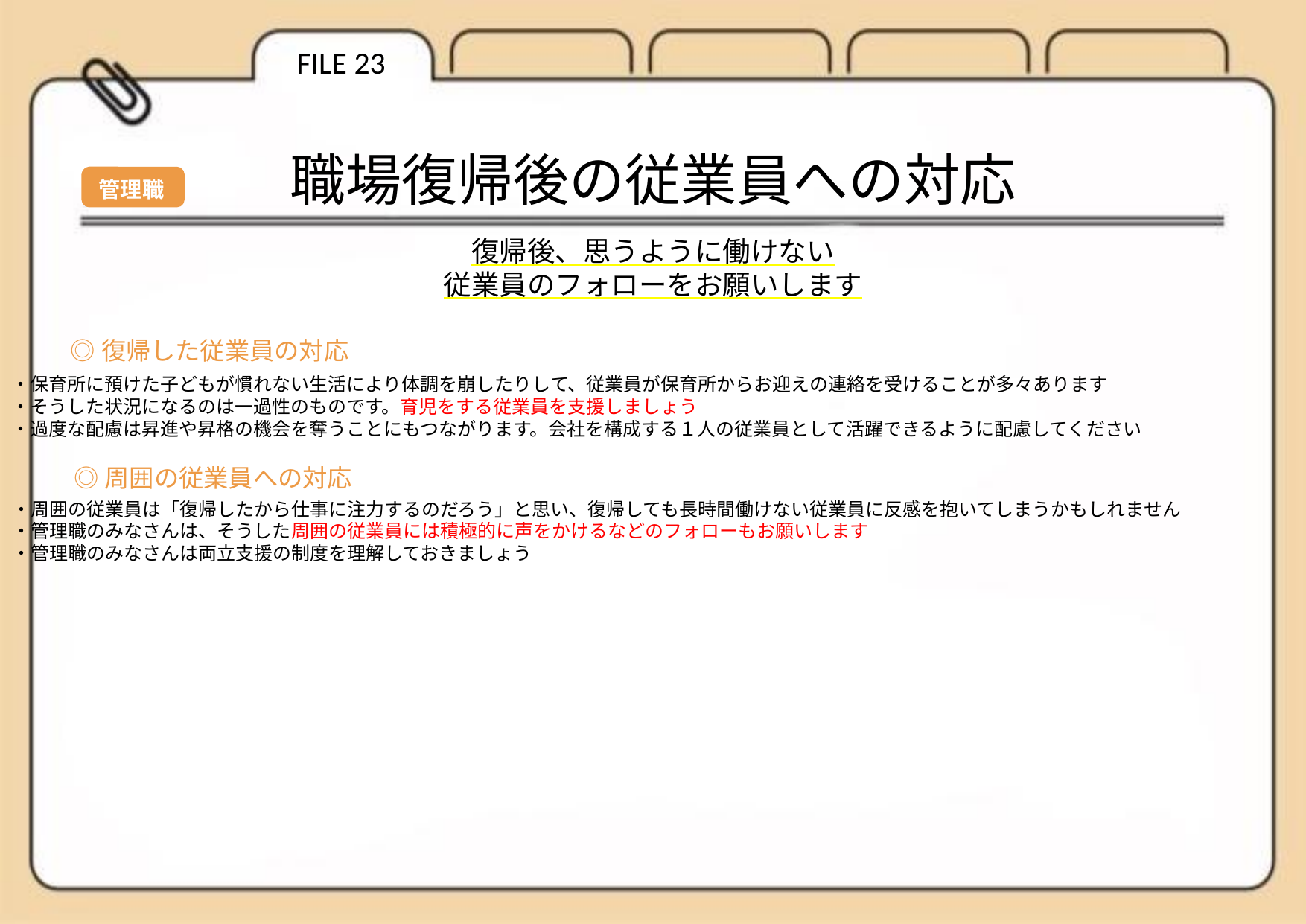

FILE 23
職場復帰後の従業員への対応

管理職
復帰後、思うように働けない
従業員のフォローをお願いします
◎復帰した従業員の対応
・保育所に預けた子どもが慣れない生活により体調を崩したりして、従業員が保育所からお迎えの連絡を受けることが多々あります
・そうした状況になるのは一過性のものです。育児をする従業員を支援しましょう
・過度な配慮は昇進や昇格の機会を奪うことにもつながります。会社を構成する１人の従業員として活躍できるように配慮してください
◎周囲の従業員への対応
・周囲の従業員は「復帰したから仕事に注力するのだろう」と思い、復帰しても長時間働けない従業員に反感を抱いてしまうかもしれません
・管理職のみなさんは、そうした周囲の従業員には積極的に声をかけるなどのフォローもお願いします
・管理職のみなさんは両立支援の制度を理解しておきましょう